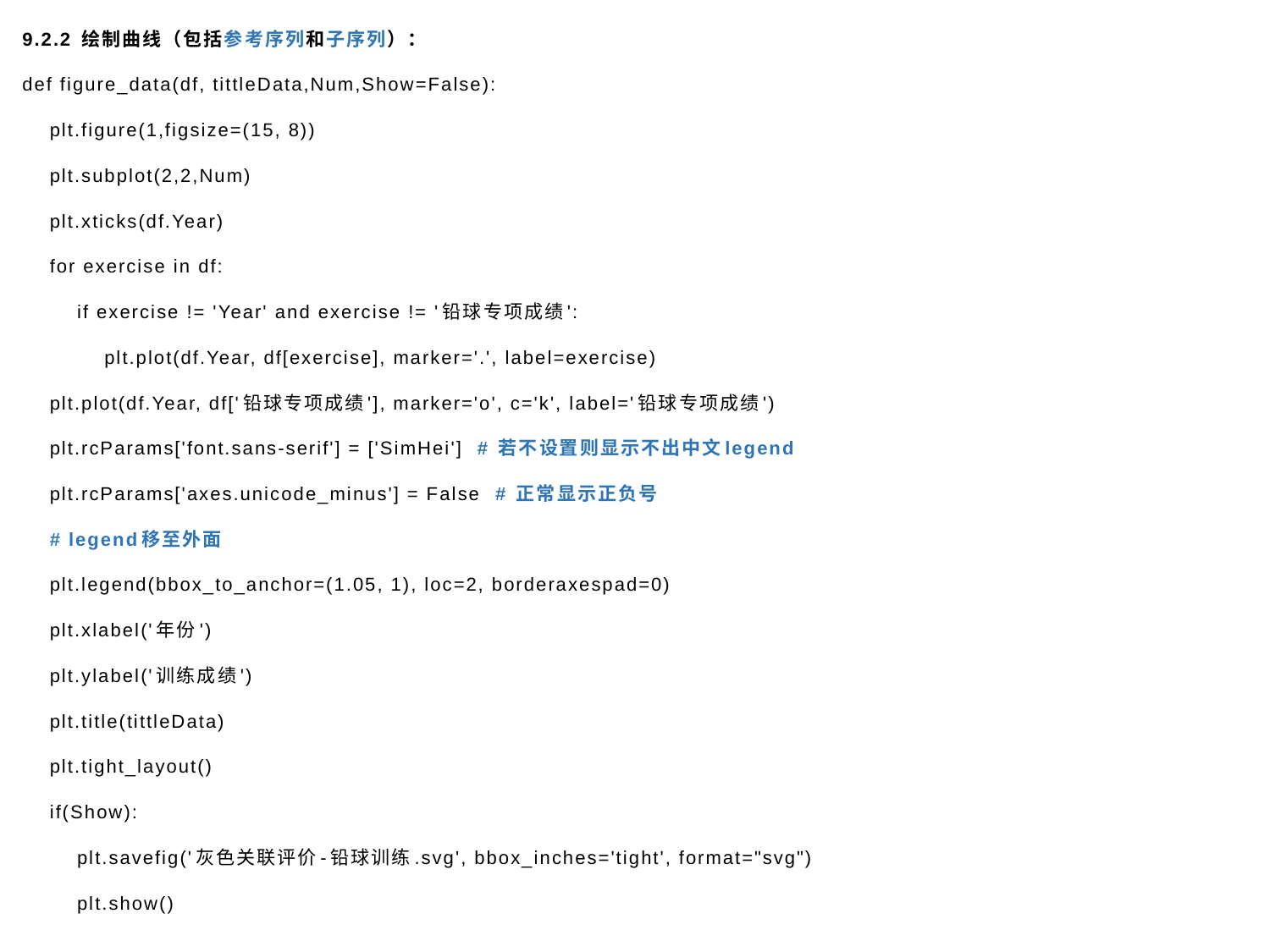

9.2.2 绘制曲线（包括参考序列和子序列）：
def figure_data(df, tittleData,Num,Show=False):
    plt.figure(1,figsize=(15, 8))
    plt.subplot(2,2,Num)
    plt.xticks(df.Year)
    for exercise in df:
        if exercise != 'Year' and exercise != '铅球专项成绩':
            plt.plot(df.Year, df[exercise], marker='.', label=exercise)
    plt.plot(df.Year, df['铅球专项成绩'], marker='o', c='k', label='铅球专项成绩')
    plt.rcParams['font.sans-serif'] = ['SimHei']  # 若不设置则显示不出中文legend
    plt.rcParams['axes.unicode_minus'] = False  # 正常显示正负号
    # legend移至外面
    plt.legend(bbox_to_anchor=(1.05, 1), loc=2, borderaxespad=0)
    plt.xlabel('年份')
    plt.ylabel('训练成绩')
    plt.title(tittleData)
    plt.tight_layout()
    if(Show):
        plt.savefig('灰色关联评价-铅球训练.svg', bbox_inches='tight', format="svg")
        plt.show()
9.2 任务二：代码编写和结果分析